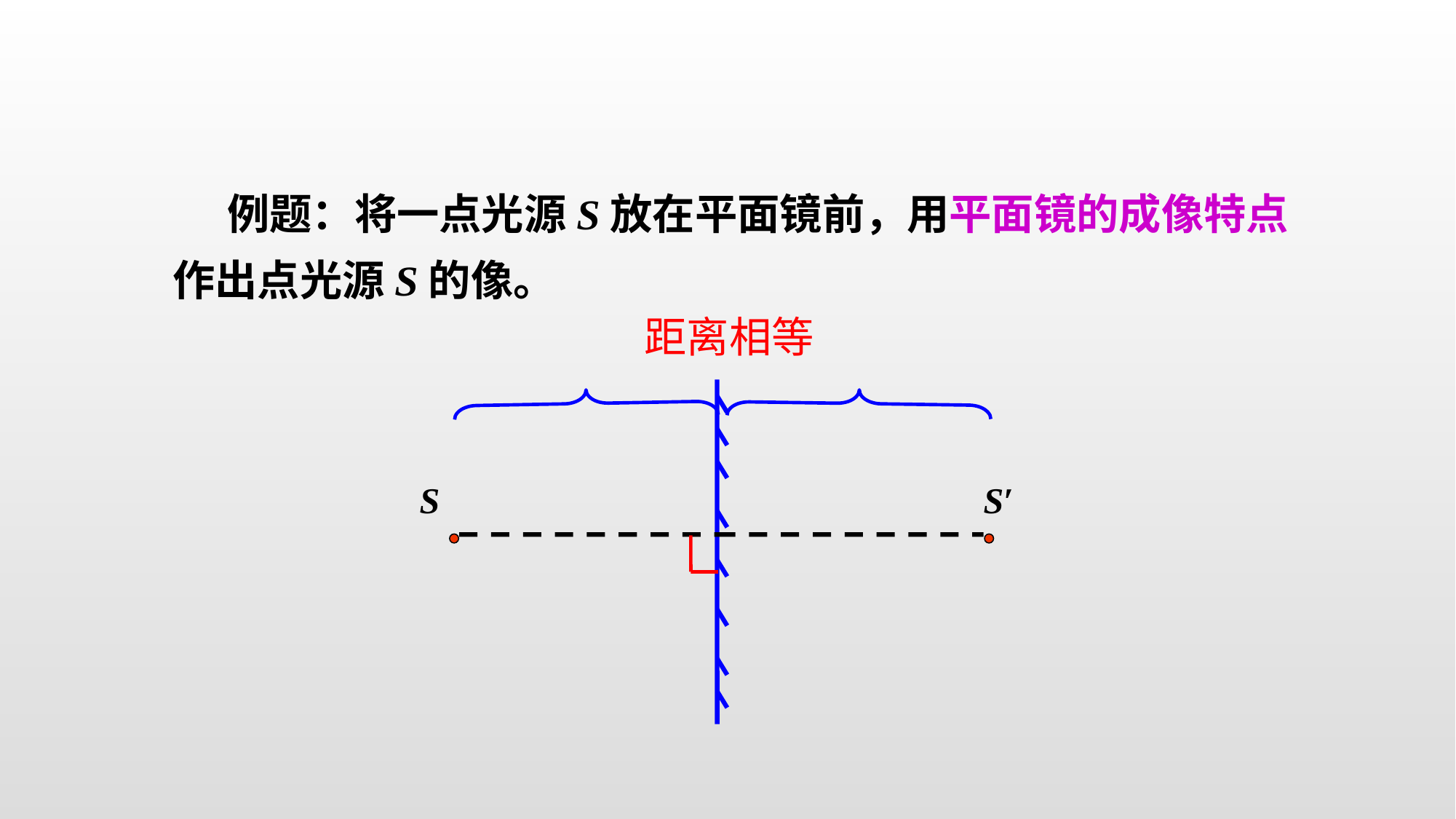

例题：将一点光源S放在平面镜前，用平面镜的成像特点作出点光源S的像。

距离相等

S
S′